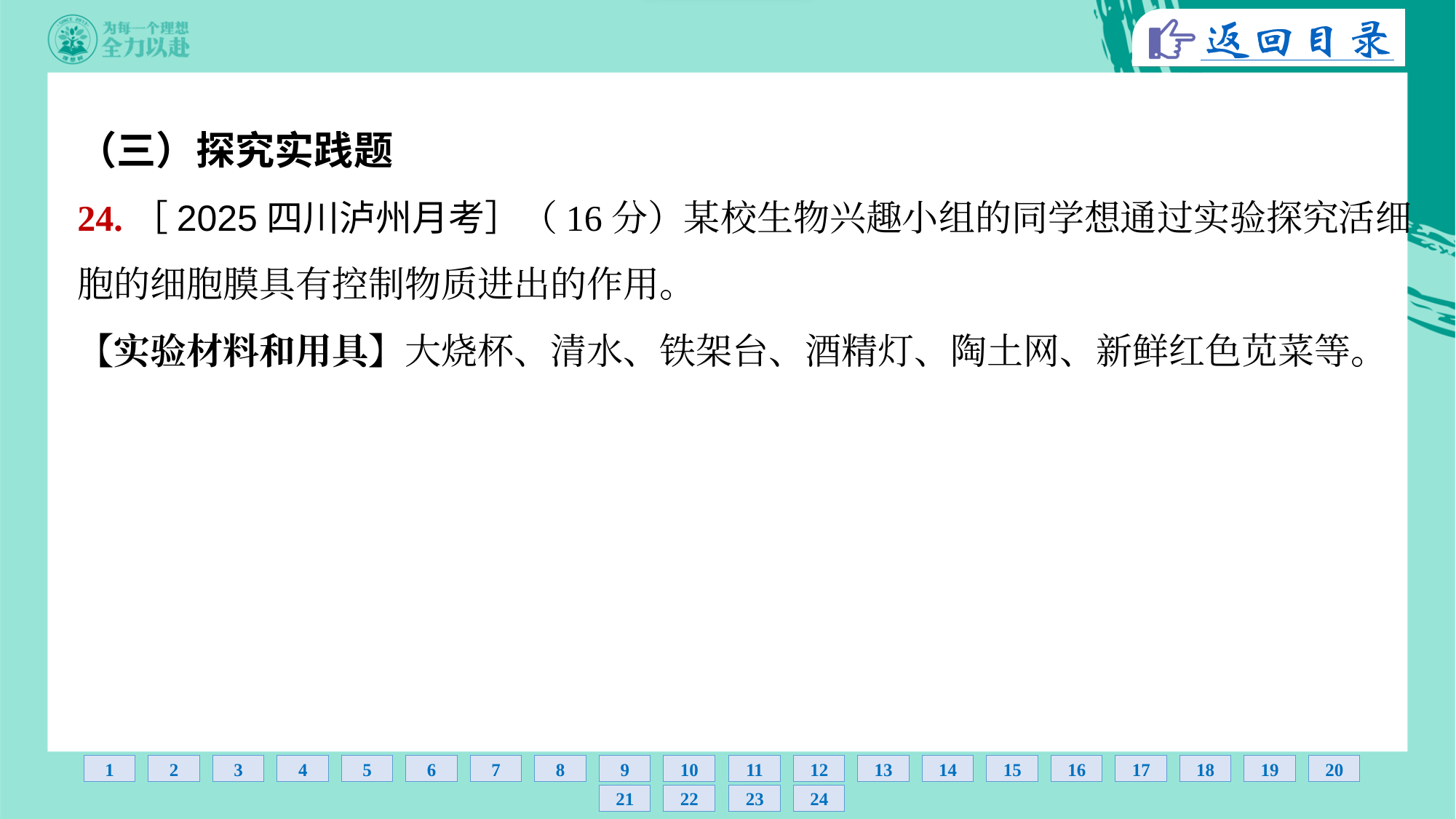

（三）探究实践题
24.［2025四川泸州月考］（16分）某校生物兴趣小组的同学想通过实验探究活细
胞的细胞膜具有控制物质进出的作用。
【实验材料和用具】大烧杯、清水、铁架台、酒精灯、陶土网、新鲜红色苋菜等。